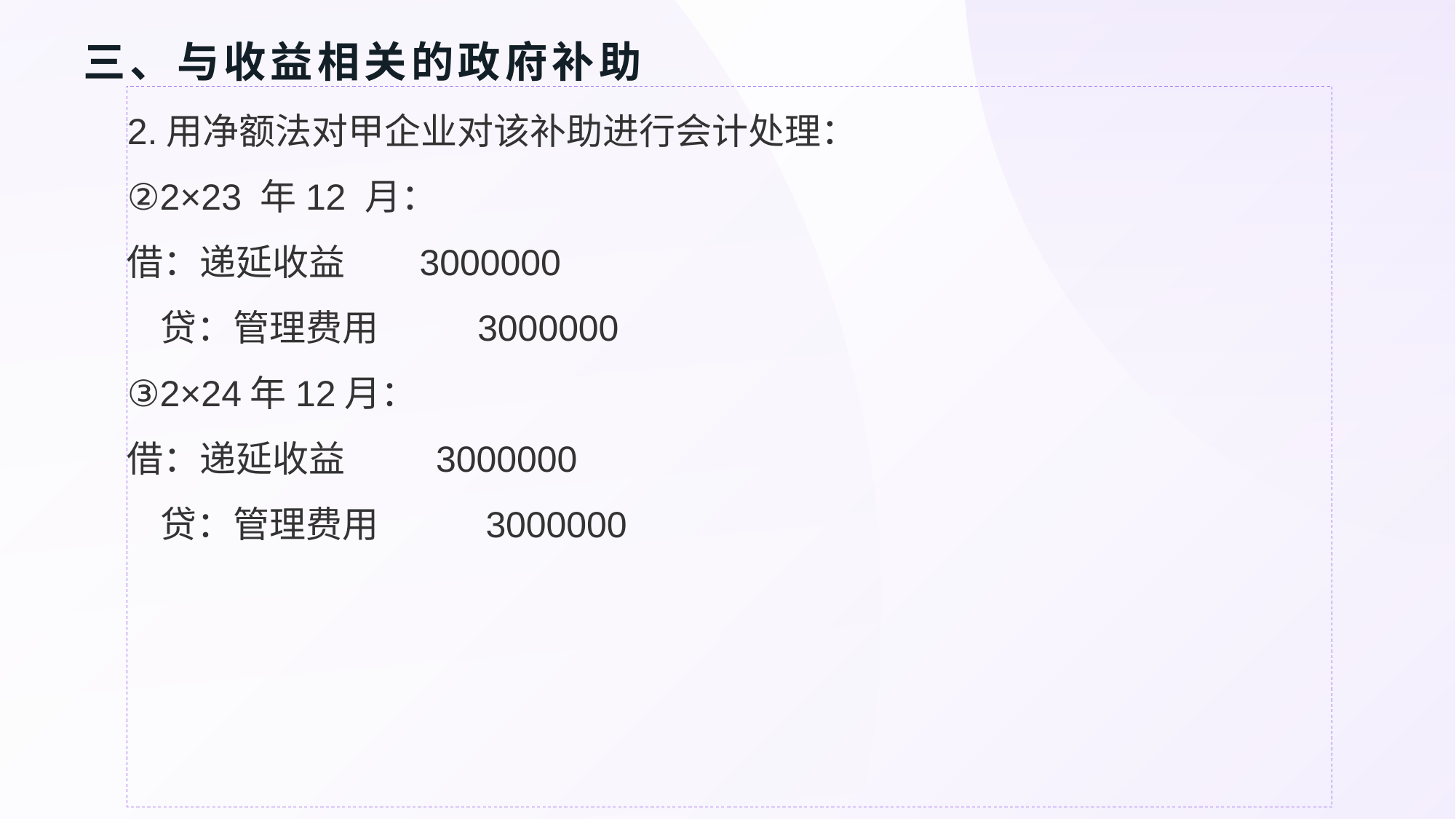

# 三、与收益相关的政府补助
2.用净额法对甲企业对该补助进行会计处理：
②2×23 年12 月：
借：递延收益        3000000
   贷：管理费用           3000000
③2×24年12月：
借：递延收益          3000000
   贷：管理费用            3000000